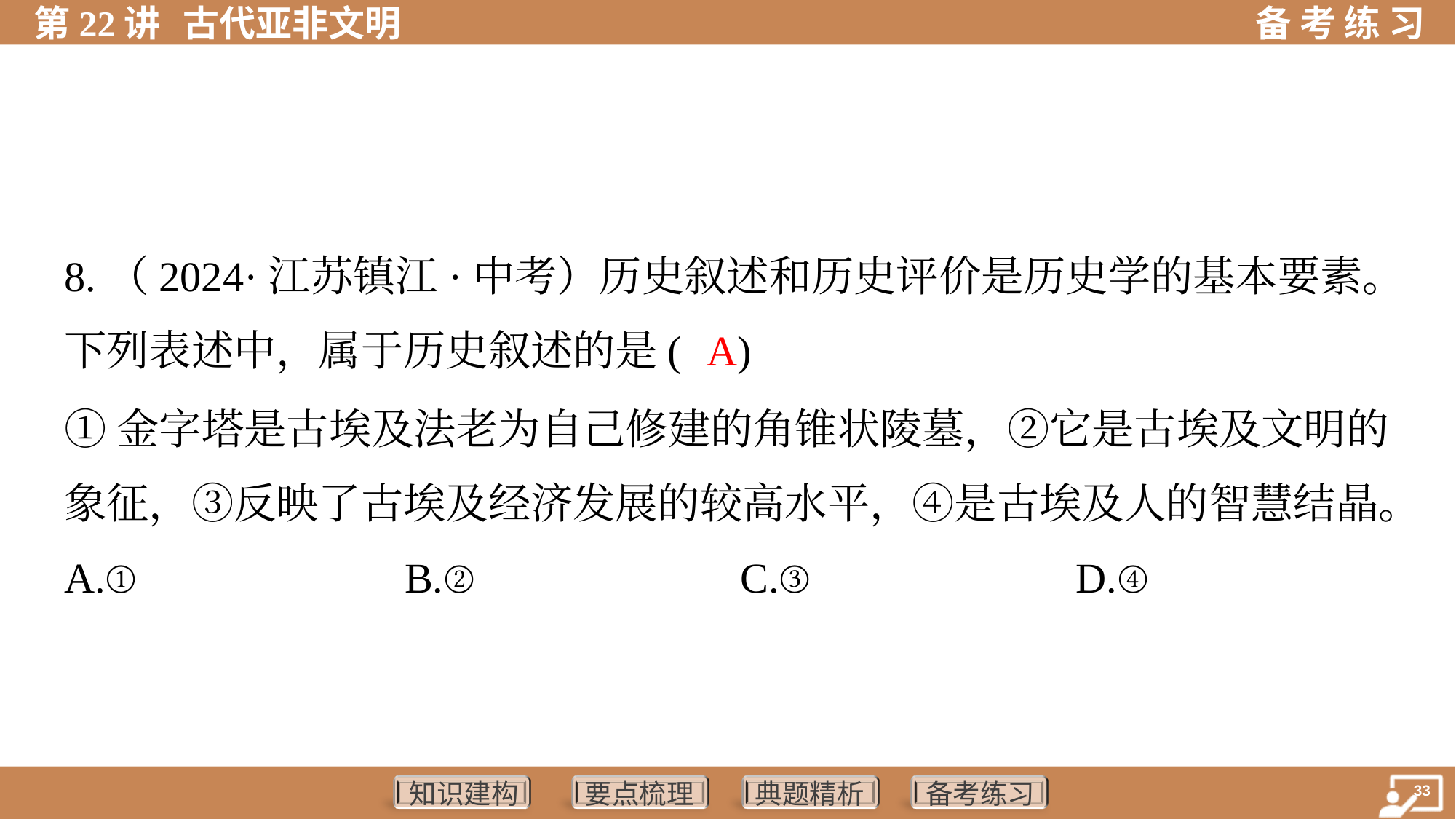

8.（2024·江苏镇江·中考）历史叙述和历史评价是历史学的基本要素。
下列表述中，属于历史叙述的是(     )
A
①金字塔是古埃及法老为自己修建的角锥状陵墓，②它是古埃及文明的
象征，③反映了古埃及经济发展的较高水平，④是古埃及人的智慧结晶。
A.①	B.②	C.③	D.④